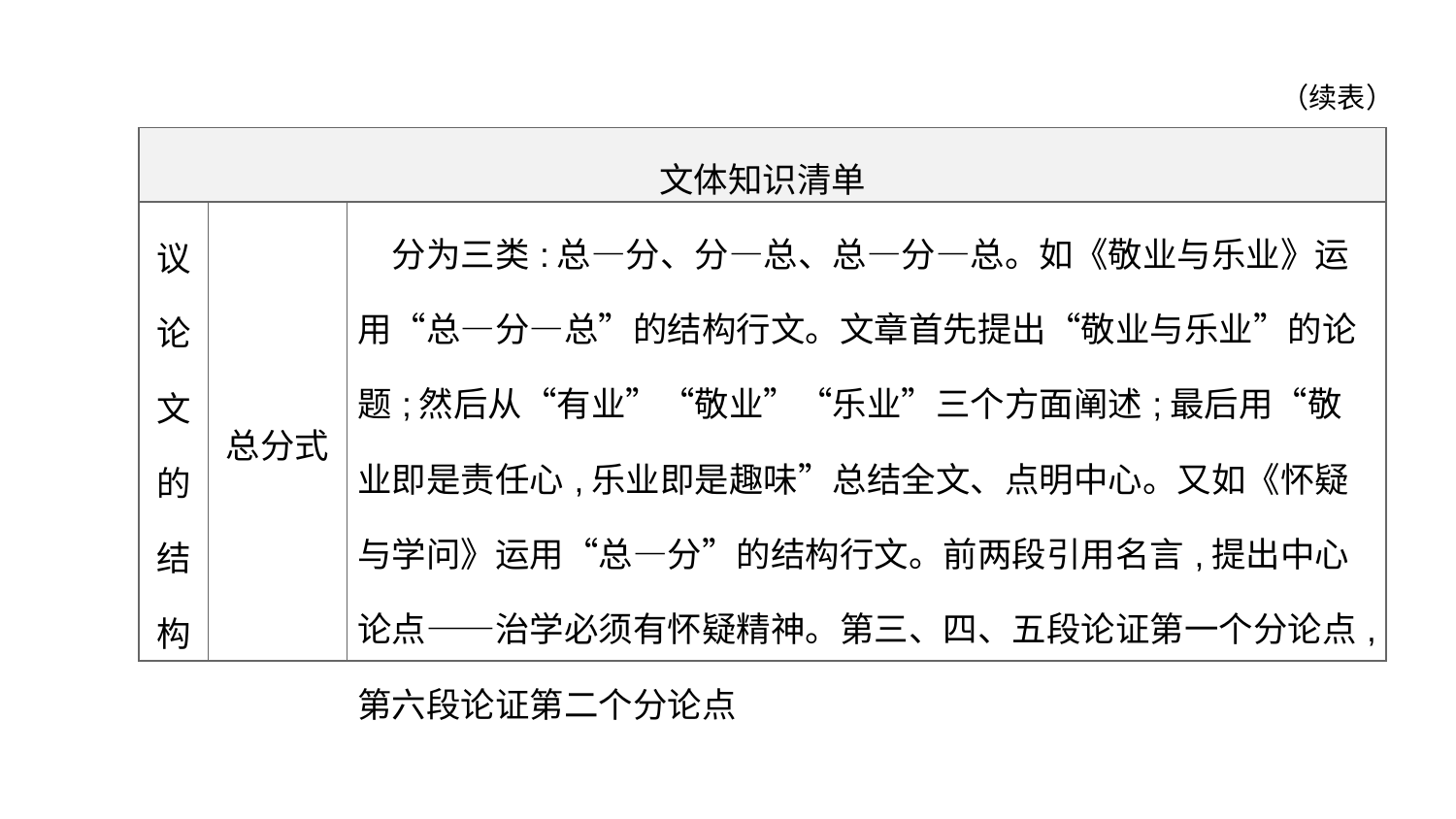

（续表）
| 文体知识清单 |  |  |
| --- | --- | --- |
| 议 论 文 的 结 构 | 总分式 | 分为三类:总—分、分—总、总—分—总。如《敬业与乐业》运用“总—分—总”的结构行文。文章首先提出“敬业与乐业”的论题;然后从“有业”“敬业”“乐业”三个方面阐述;最后用“敬业即是责任心,乐业即是趣味”总结全文、点明中心。又如《怀疑与学问》运用“总—分”的结构行文。前两段引用名言,提出中心论点——治学必须有怀疑精神。第三、四、五段论证第一个分论点,第六段论证第二个分论点 |